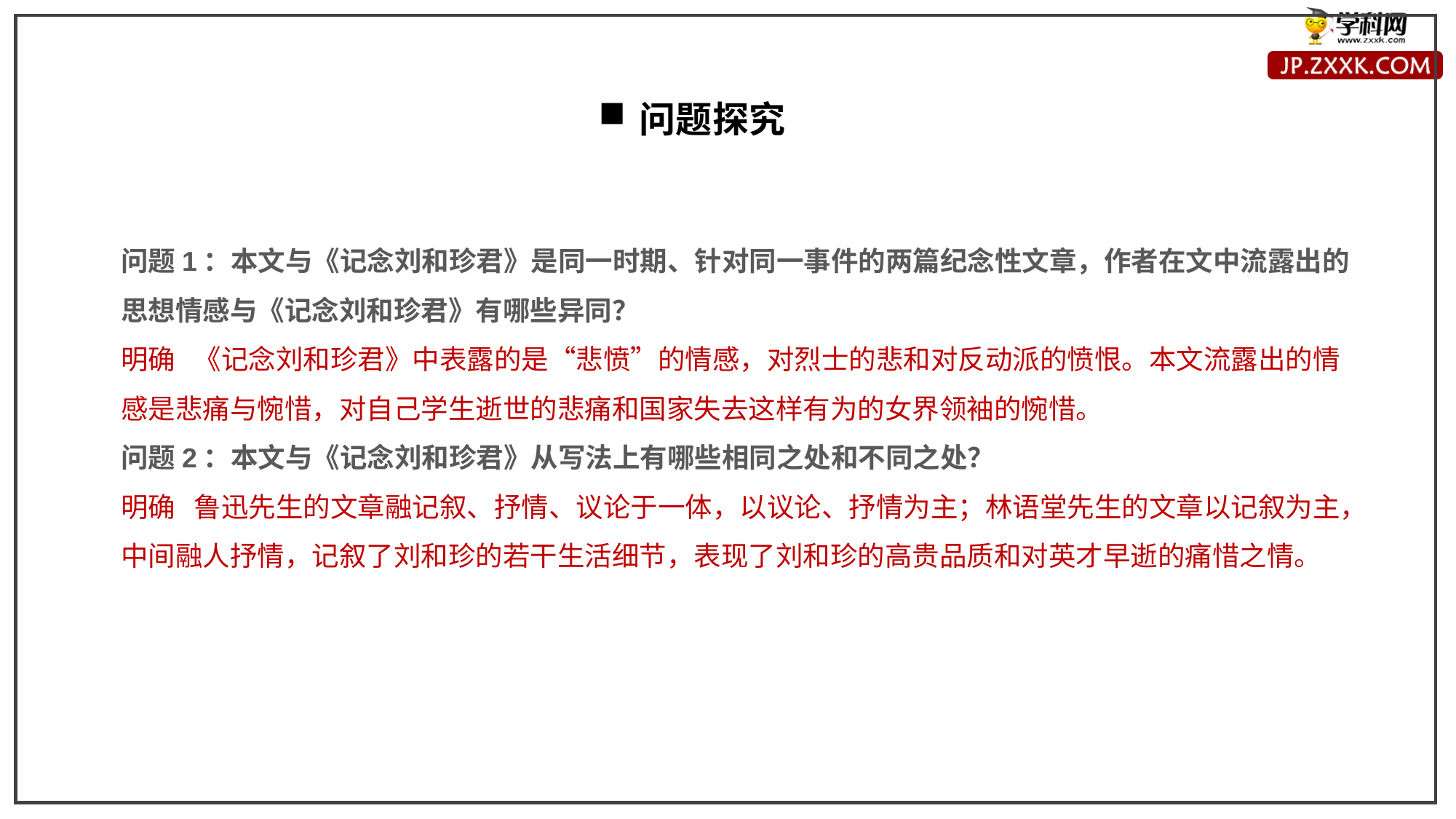

问题探究
问题1：本文与《记念刘和珍君》是同一时期、针对同一事件的两篇纪念性文章，作者在文中流露出的思想情感与《记念刘和珍君》有哪些异同？
明确   《记念刘和珍君》中表露的是“悲愤”的情感，对烈士的悲和对反动派的愤恨。本文流露出的情感是悲痛与惋惜，对自己学生逝世的悲痛和国家失去这样有为的女界领袖的惋惜。
问题2：本文与《记念刘和珍君》从写法上有哪些相同之处和不同之处？
明确   鲁迅先生的文章融记叙、抒情、议论于一体，以议论、抒情为主；林语堂先生的文章以记叙为主，中间融人抒情，记叙了刘和珍的若干生活细节，表现了刘和珍的高贵品质和对英才早逝的痛惜之情。